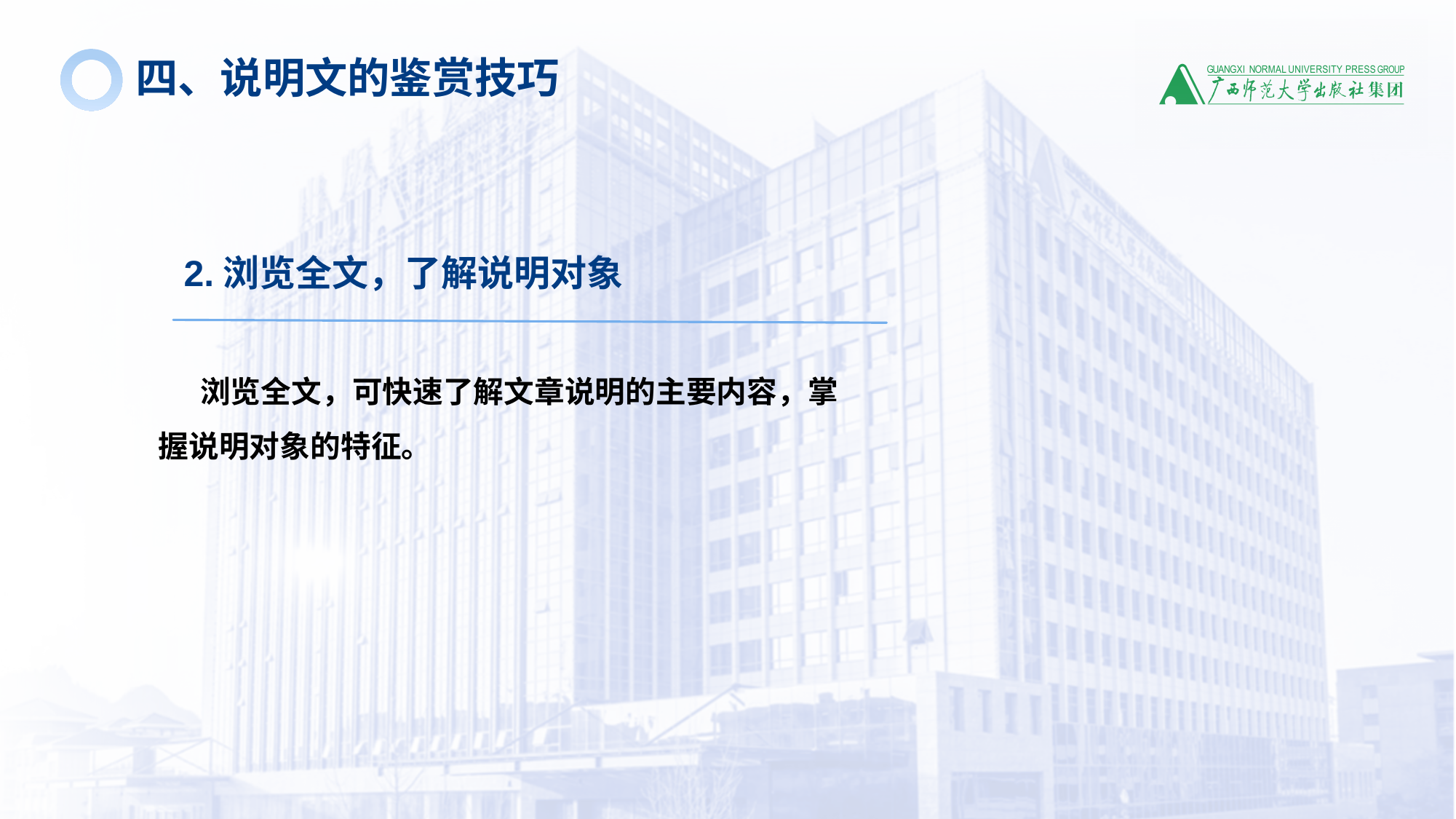

四、说明文的鉴赏技巧

2.浏览全文，了解说明对象
     浏览全文，可快速了解文章说明的主要内容，掌握说明对象的特征。